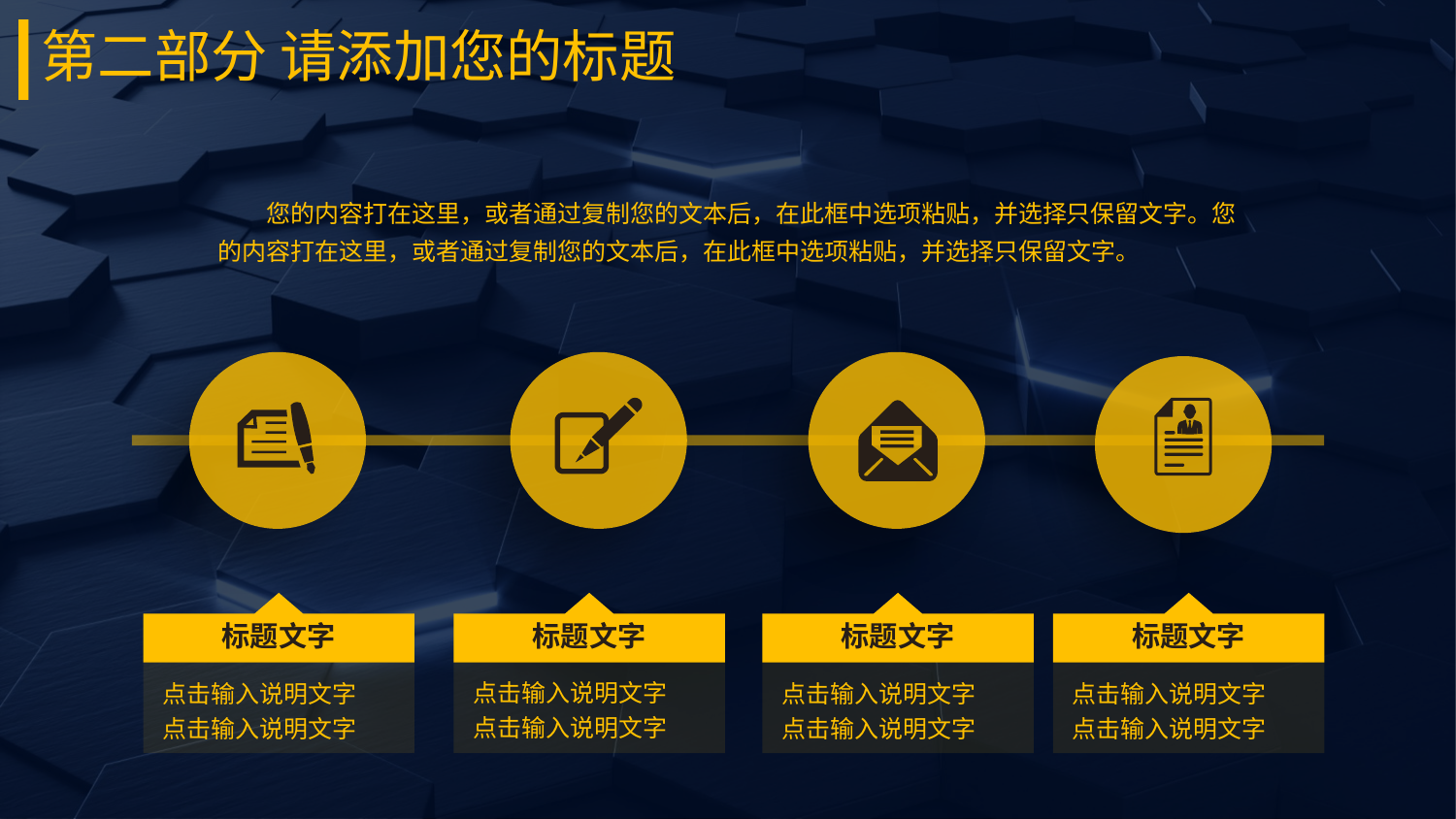

# 第二部分 请添加您的标题
        您的内容打在这里，或者通过复制您的文本后，在此框中选项粘贴，并选择只保留文字。您的内容打在这里，或者通过复制您的文本后，在此框中选项粘贴，并选择只保留文字。

标题文字
标题文字
标题文字
标题文字
点击输入说明文字
点击输入说明文字

点击输入说明文字
点击输入说明文字
点击输入说明文字
点击输入说明文字
点击输入说明文字
点击输入说明文字